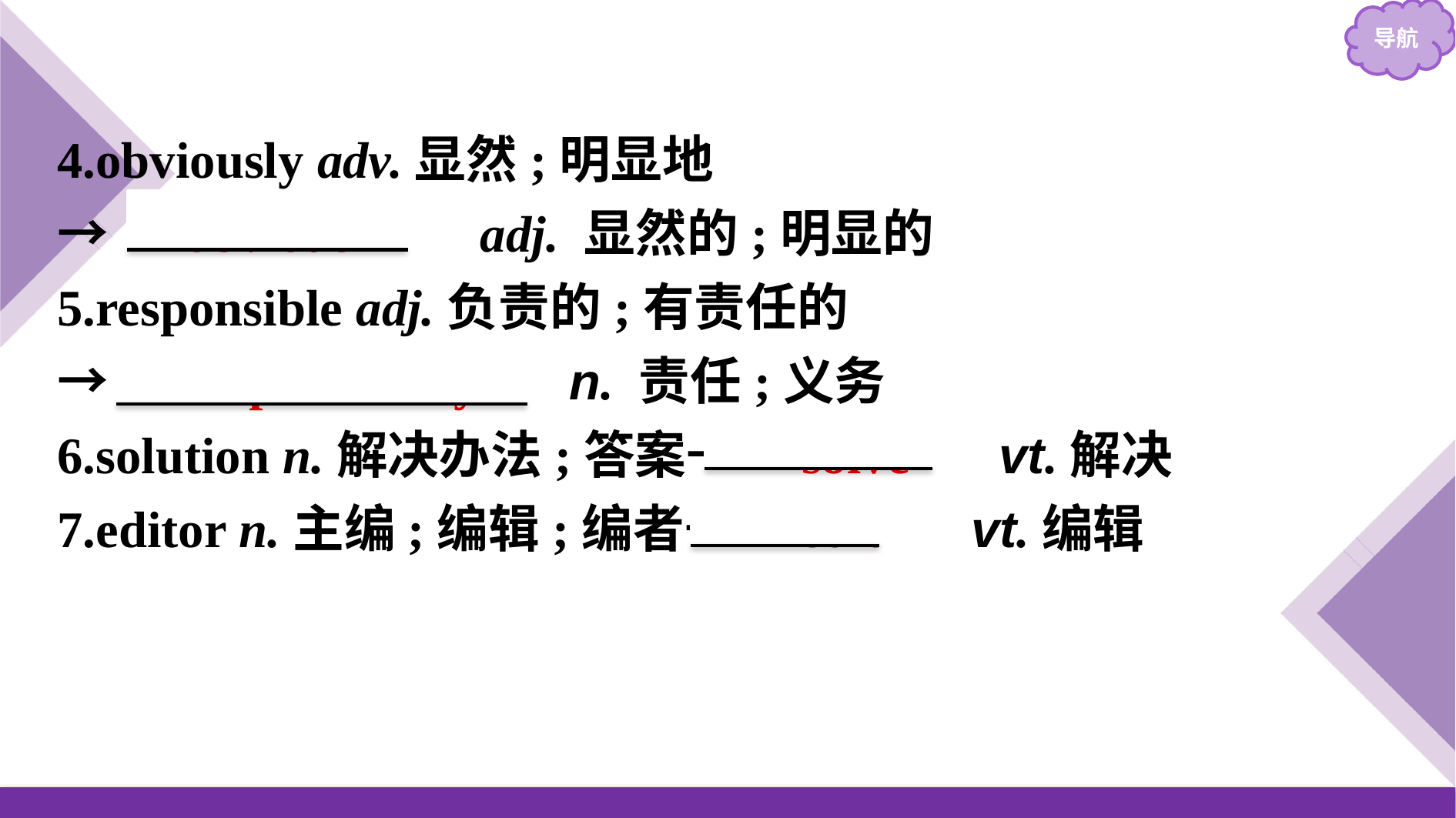

4.obviously adv.显然;明显地
→　obvious　　adj. 显然的;明显的
5.responsible adj.负责的;有责任的
→　responsibility　 n. 责任;义务
6.solution n.解决办法;答案→　solve　 vt.解决
7.editor n.主编;编辑;编者→　edit　 vt.编辑